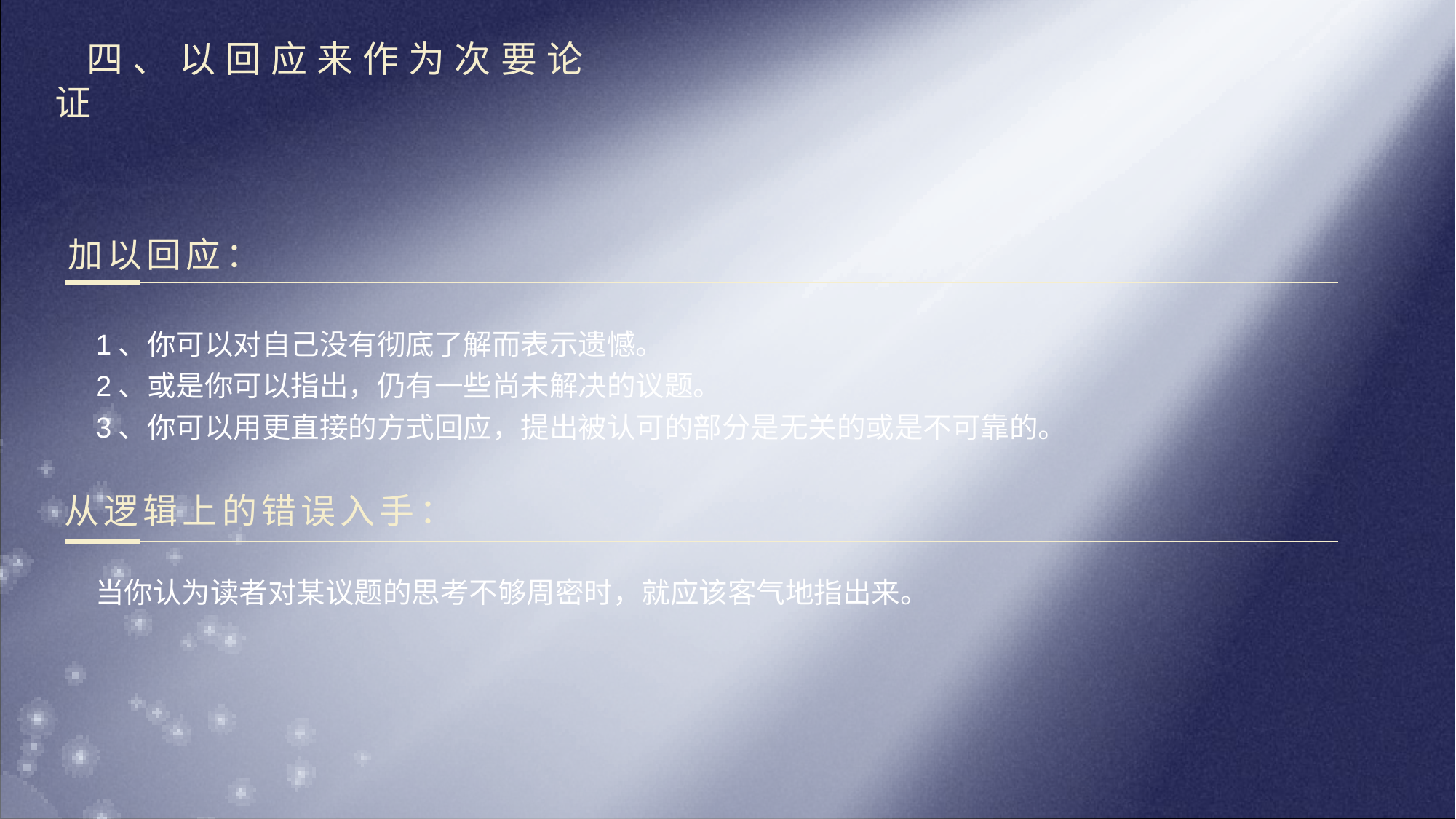

四、以回应来作为次要论证
加以回应：
1、你可以对自己没有彻底了解而表示遗憾。
2、或是你可以指出，仍有一些尚未解决的议题。
3、你可以用更直接的方式回应，提出被认可的部分是无关的或是不可靠的。
从逻辑上的错误入手：
当你认为读者对某议题的思考不够周密时，就应该客气地指出来。